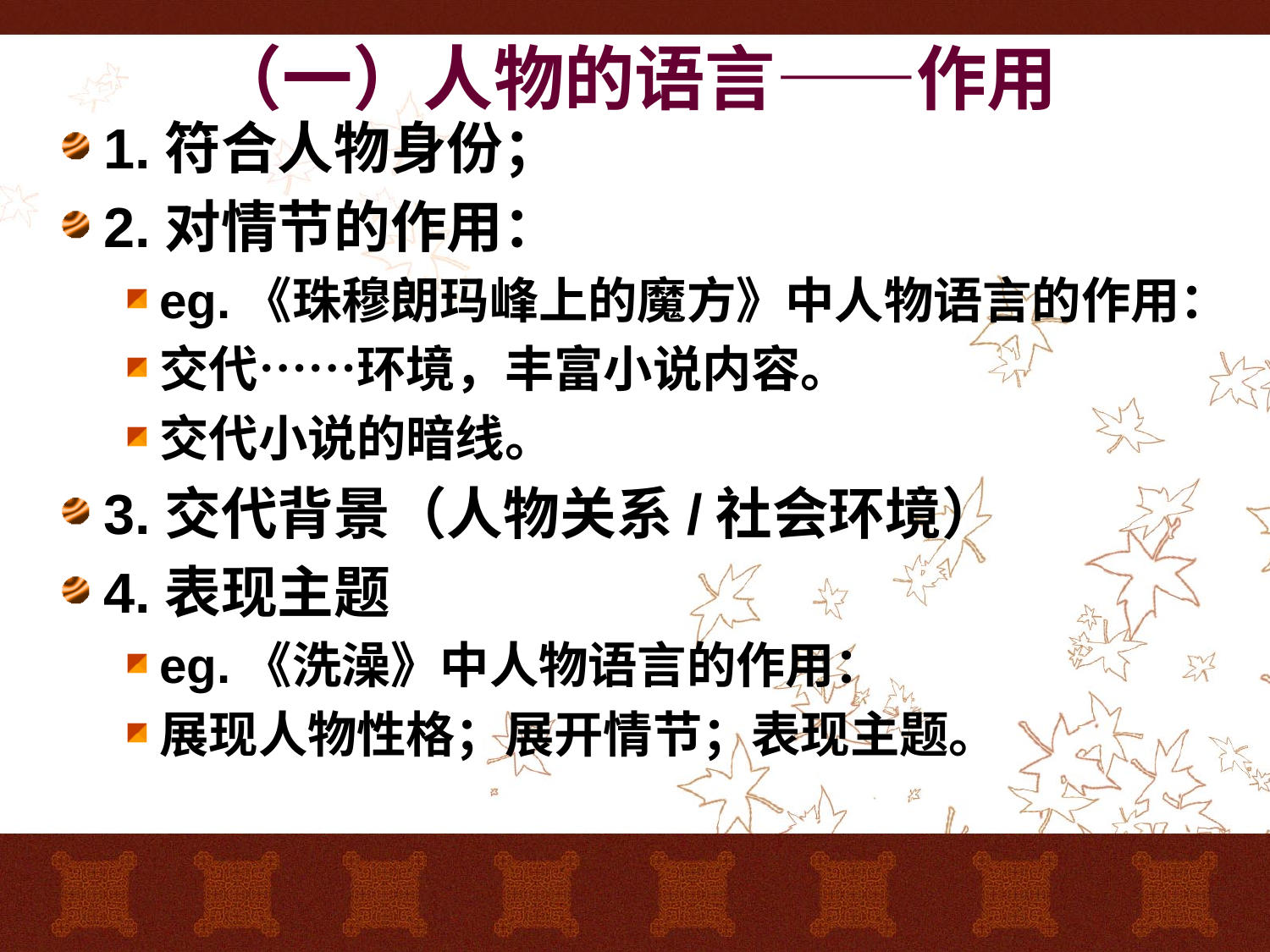

# （一）人物的语言——作用
1.符合人物身份；
2.对情节的作用：
eg.《珠穆朗玛峰上的魔方》中人物语言的作用：
交代……环境，丰富小说内容。
交代小说的暗线。
3.交代背景（人物关系/社会环境）
4.表现主题
eg.《洗澡》中人物语言的作用：
展现人物性格；展开情节；表现主题。